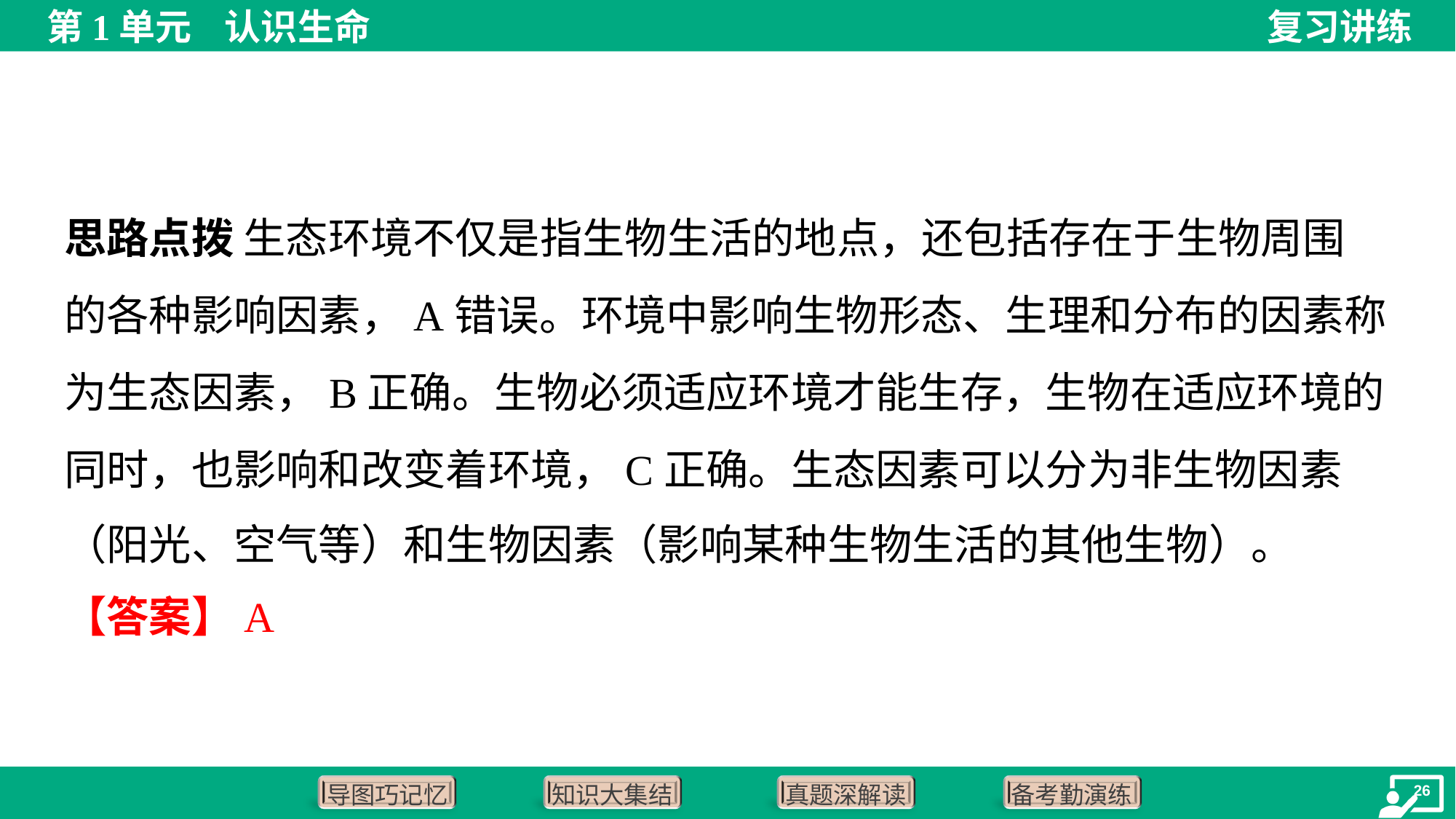

思路点拨 生态环境不仅是指生物生活的地点，还包括存在于生物周围
的各种影响因素，A错误。环境中影响生物形态、生理和分布的因素称
为生态因素，B正确。生物必须适应环境才能生存，生物在适应环境的
同时，也影响和改变着环境，C正确。生态因素可以分为非生物因素
（阳光、空气等）和生物因素（影响某种生物生活的其他生物）。
【答案】A